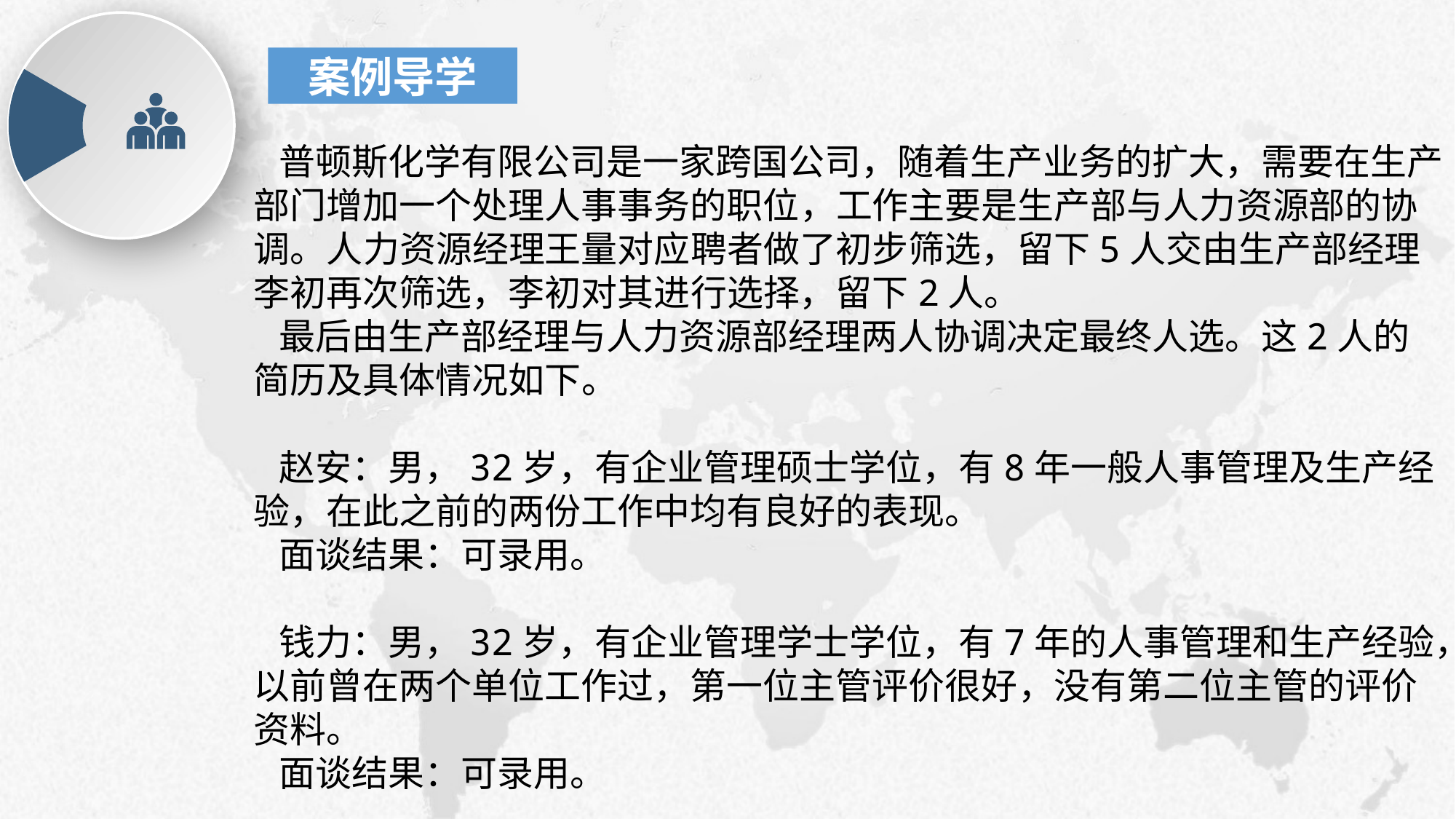

案例导学

  普顿斯化学有限公司是一家跨国公司，随着生产业务的扩大，需要在生产部门增加一个处理人事事务的职位，工作主要是生产部与人力资源部的协调。人力资源经理王量对应聘者做了初步筛选，留下5人交由生产部经理李初再次筛选，李初对其进行选择，留下2人。
  最后由生产部经理与人力资源部经理两人协调决定最终人选。这2人的简历及具体情况如下。

  赵安：男，32岁，有企业管理硕士学位，有8年一般人事管理及生产经验，在此之前的两份工作中均有良好的表现。
  面谈结果：可录用。

  钱力：男，32岁，有企业管理学士学位，有7年的人事管理和生产经验，以前曾在两个单位工作过，第一位主管评价很好，没有第二位主管的评价资料。
  面谈结果：可录用。